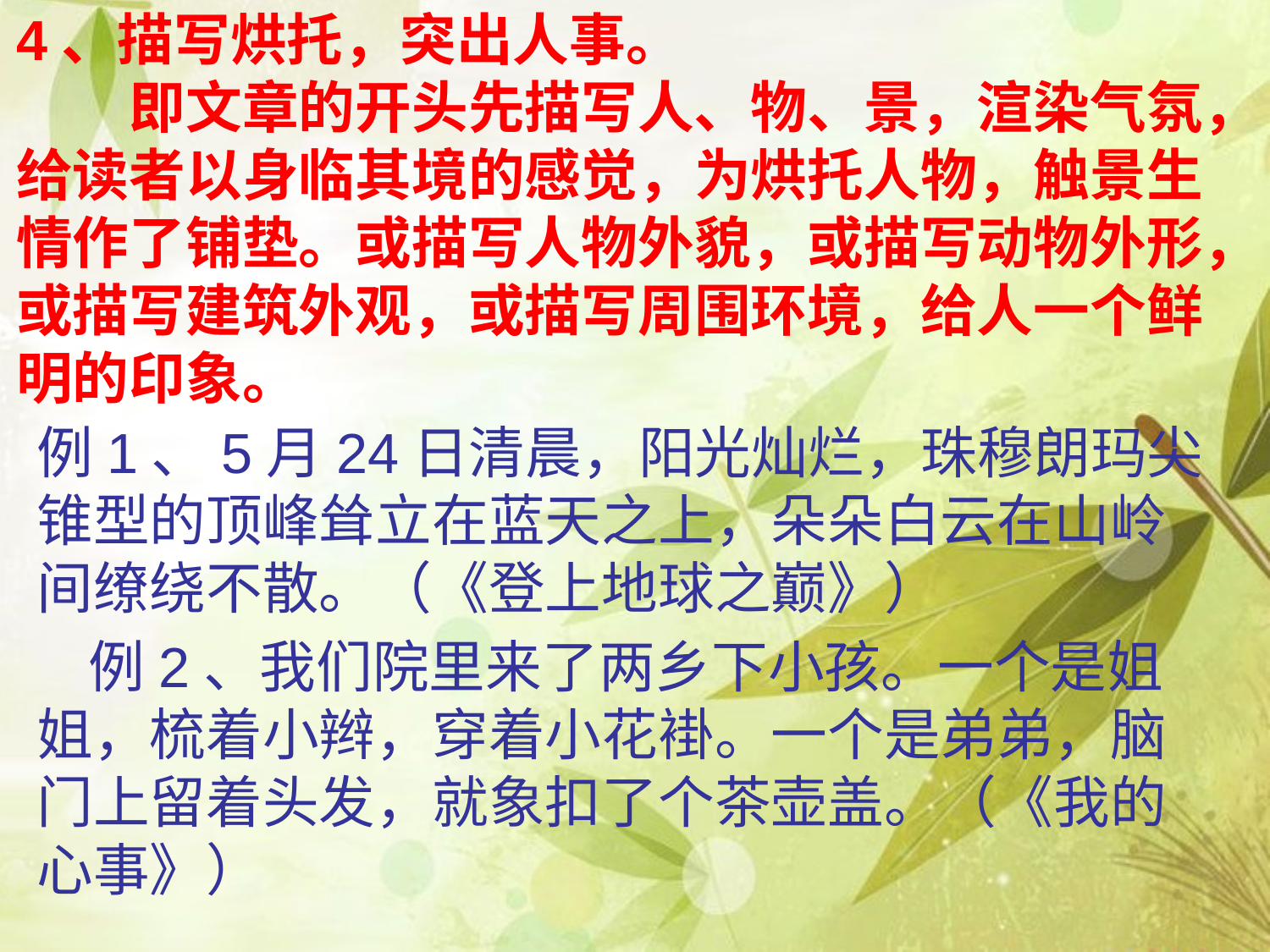

# 4、描写烘托，突出人事。 　　即文章的开头先描写人、物、景，渲染气氛，给读者以身临其境的感觉，为烘托人物，触景生情作了铺垫。或描写人物外貌，或描写动物外形，或描写建筑外观，或描写周围环境，给人一个鲜明的印象。
例1、5月24日清晨，阳光灿烂，珠穆朗玛尖锥型的顶峰耸立在蓝天之上，朵朵白云在山岭间缭绕不散。（《登上地球之巅》）
   例2、我们院里来了两乡下小孩。一个是姐姐，梳着小辫，穿着小花褂。一个是弟弟，脑门上留着头发，就象扣了个茶壶盖。（《我的心事》）